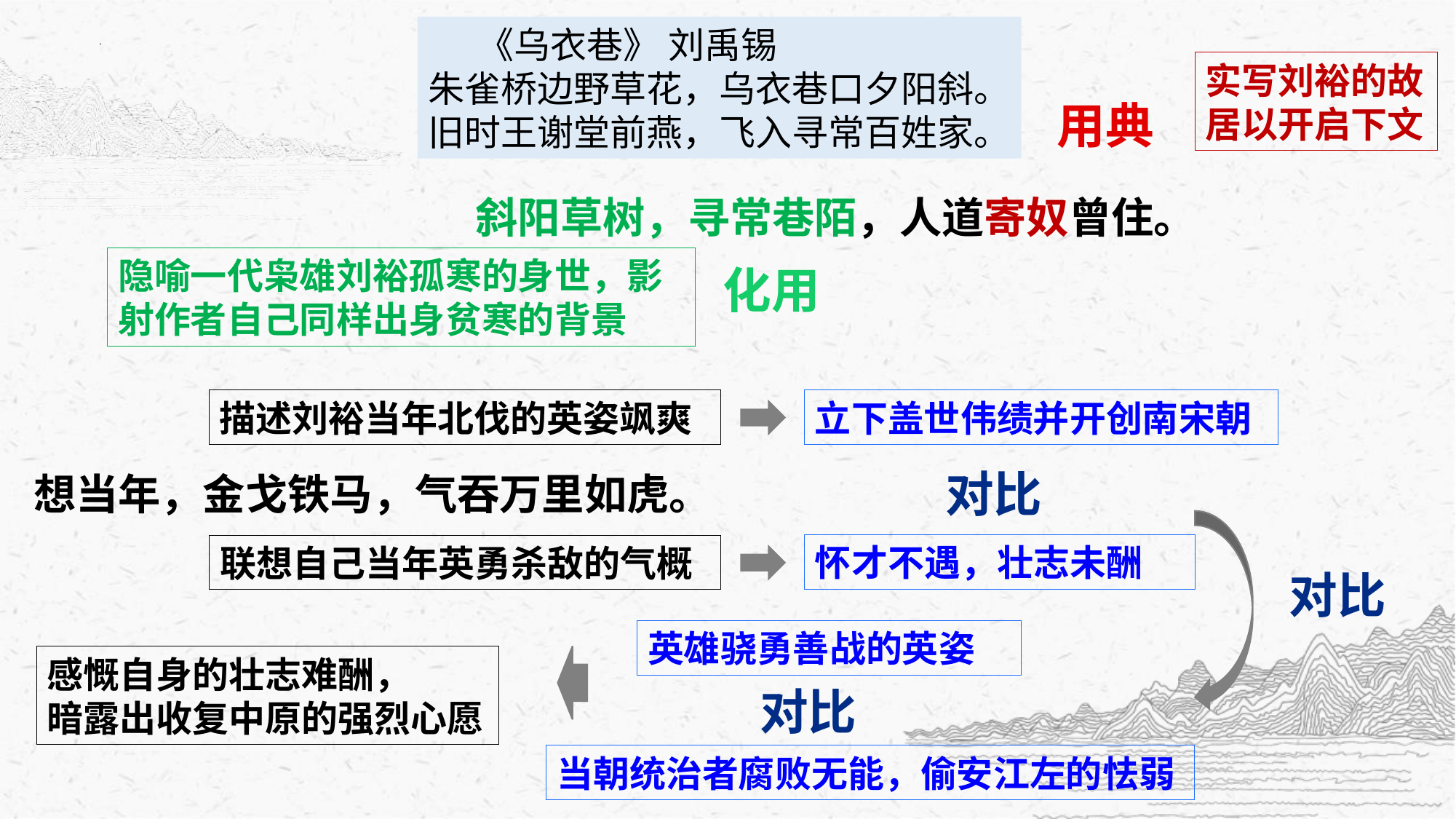

《乌衣巷》 刘禹锡
朱雀桥边野草花，乌衣巷口夕阳斜。
旧时王谢堂前燕，飞入寻常百姓家。
实写刘裕的故居以开启下文
用典
斜阳草树，寻常巷陌，人道寄奴曾住。
隐喻一代枭雄刘裕孤寒的身世，影射作者自己同样出身贫寒的背景
化用
描述刘裕当年北伐的英姿飒爽
立下盖世伟绩并开创南宋朝

对比
想当年，金戈铁马，气吞万里如虎。

怀才不遇，壮志未酬
联想自己当年英勇杀敌的气概

对比
英雄骁勇善战的英姿

感慨自身的壮志难酬，
暗露出收复中原的强烈心愿
对比
当朝统治者腐败无能，偷安江左的怯弱